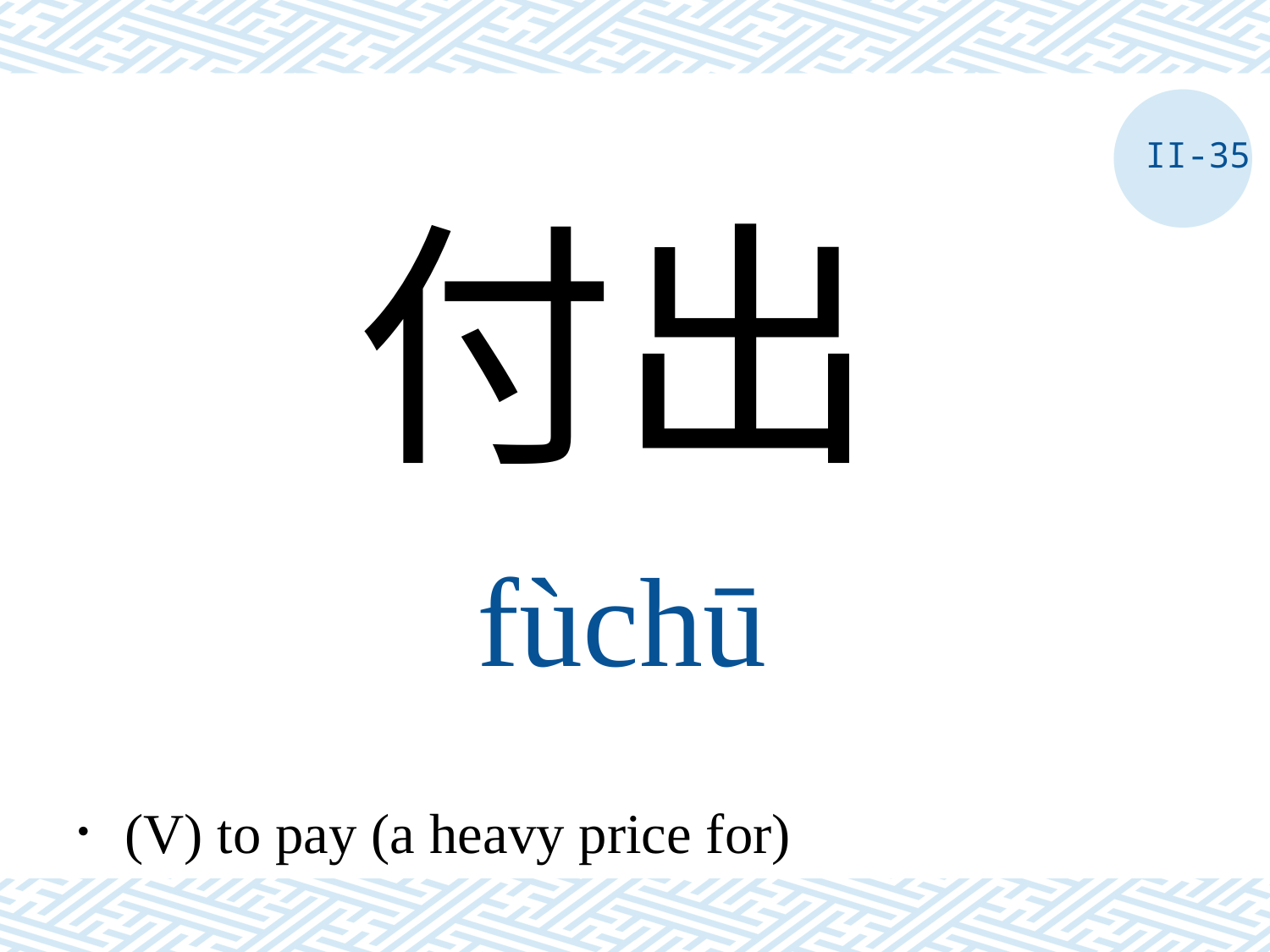

II-35

付出
fùchū
．(V) to pay (a heavy price for)